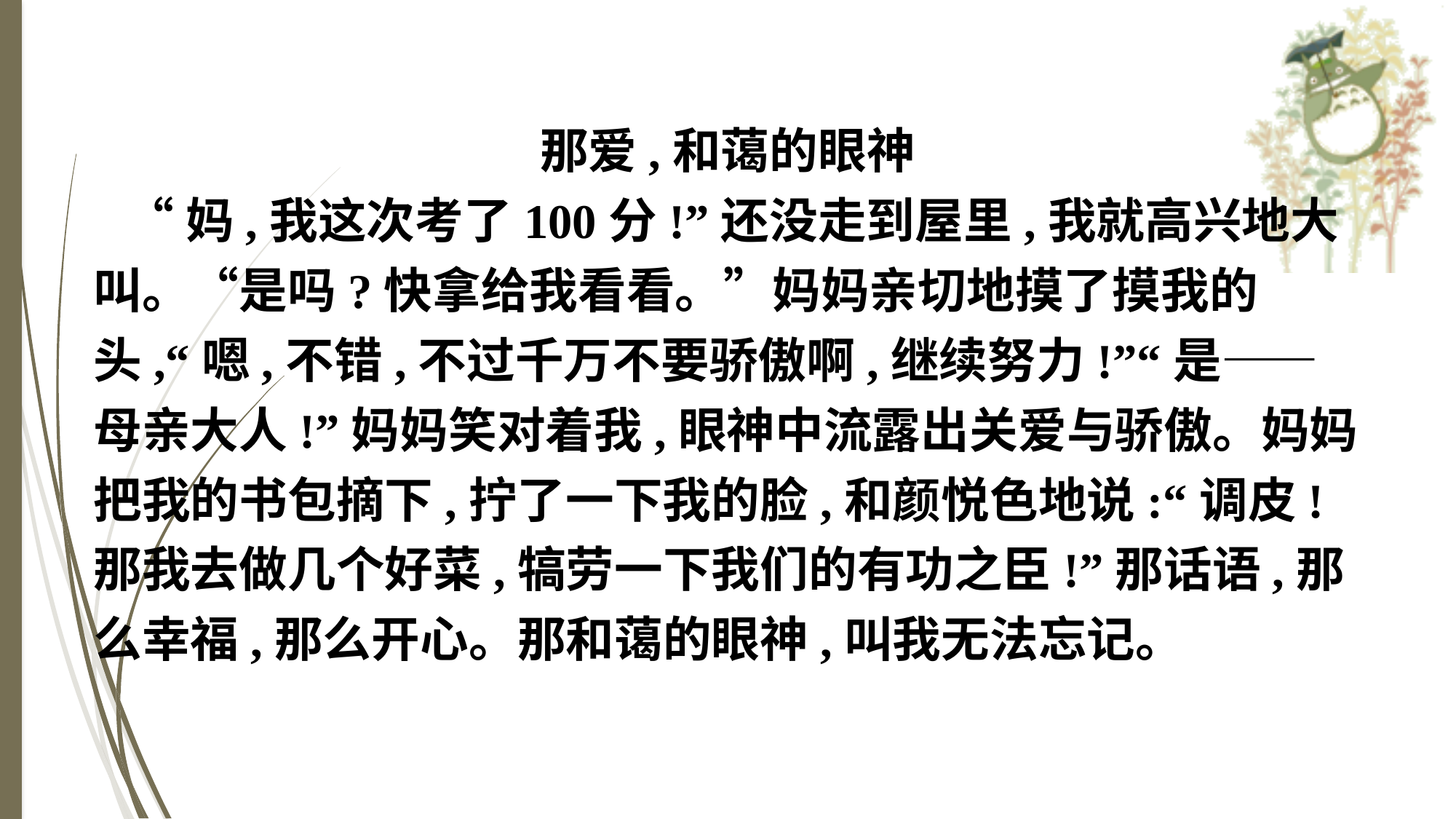

那爱,和蔼的眼神
“妈,我这次考了100分!”还没走到屋里,我就高兴地大叫。“是吗?快拿给我看看。”妈妈亲切地摸了摸我的头,“嗯,不错,不过千万不要骄傲啊,继续努力!”“是——母亲大人!”妈妈笑对着我,眼神中流露出关爱与骄傲。妈妈把我的书包摘下,拧了一下我的脸,和颜悦色地说:“调皮!那我去做几个好菜,犒劳一下我们的有功之臣!”那话语,那么幸福,那么开心。那和蔼的眼神,叫我无法忘记。